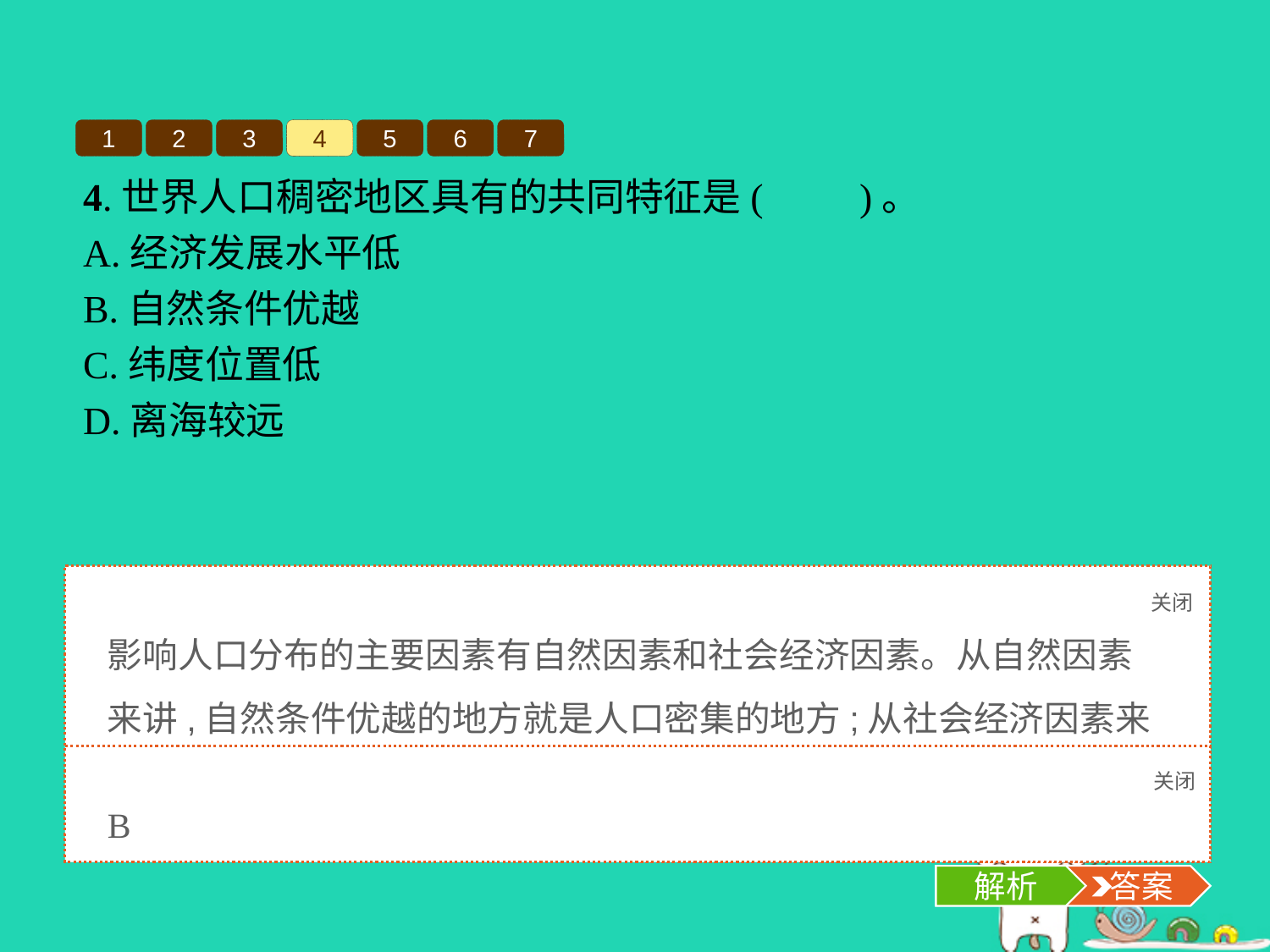

1
2
3
4
5
6
7
4.世界人口稠密地区具有的共同特征是(　　)。
A.经济发展水平低
B.自然条件优越
C.纬度位置低
D.离海较远

关闭
解析

影响人口分布的主要因素有自然因素和社会经济因素。从自然因素来讲,自然条件优越的地方就是人口密集的地方;从社会经济因素来讲,经济发展水平高,就业机会多,收入水平高,人口就密集。

关闭
解析
  答案

B
解析
  答案